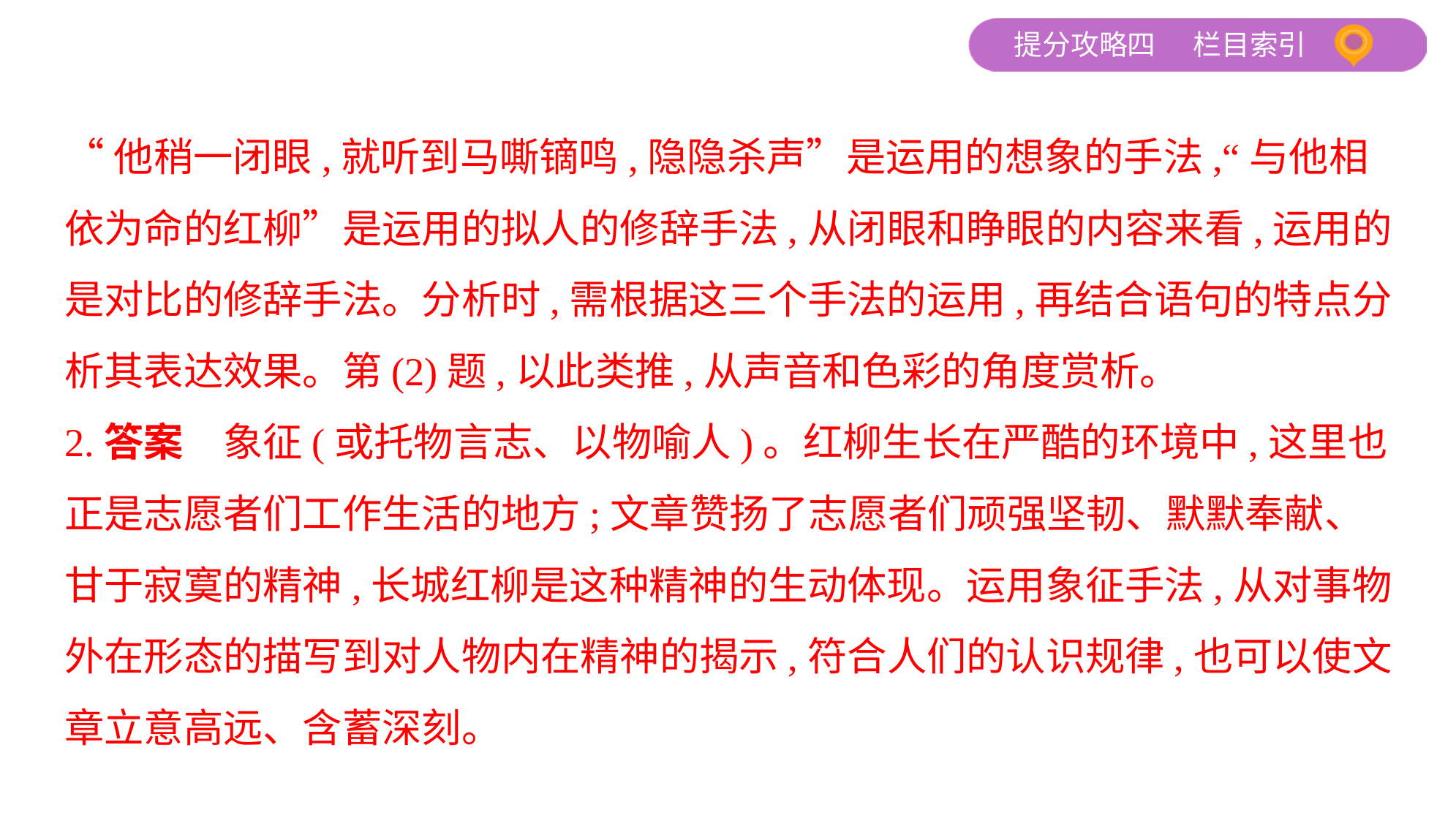

“他稍一闭眼,就听到马嘶镝鸣,隐隐杀声”是运用的想象的手法,“与他相
依为命的红柳”是运用的拟人的修辞手法,从闭眼和睁眼的内容来看,运用的
是对比的修辞手法。分析时,需根据这三个手法的运用,再结合语句的特点分
析其表达效果。第(2)题,以此类推,从声音和色彩的角度赏析。
2.答案　象征(或托物言志、以物喻人)。红柳生长在严酷的环境中,这里也
正是志愿者们工作生活的地方;文章赞扬了志愿者们顽强坚韧、默默奉献、
甘于寂寞的精神,长城红柳是这种精神的生动体现。运用象征手法,从对事物
外在形态的描写到对人物内在精神的揭示,符合人们的认识规律,也可以使文
章立意高远、含蓄深刻。